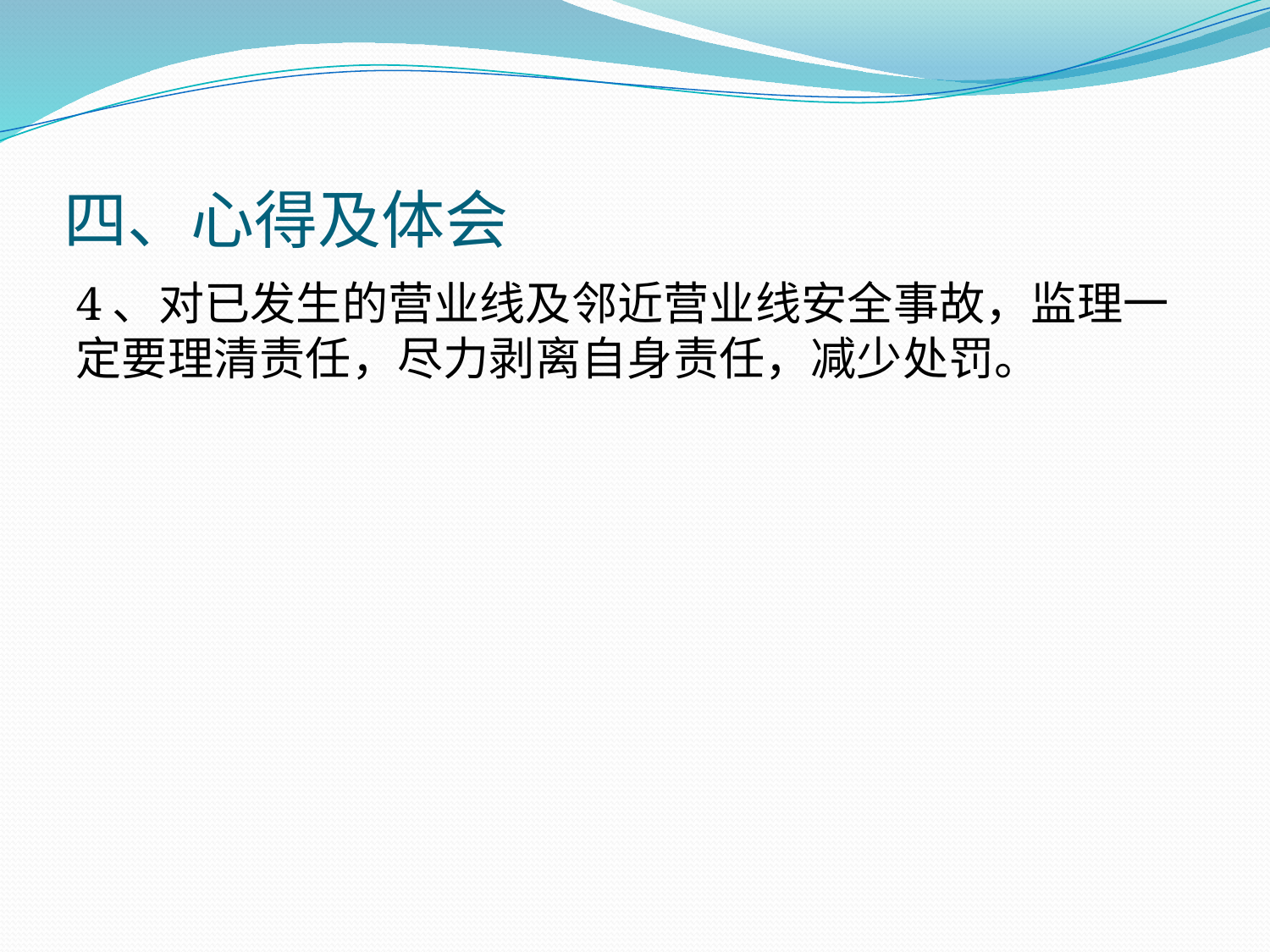

# 四、心得及体会
4、对已发生的营业线及邻近营业线安全事故，监理一定要理清责任，尽力剥离自身责任，减少处罚。